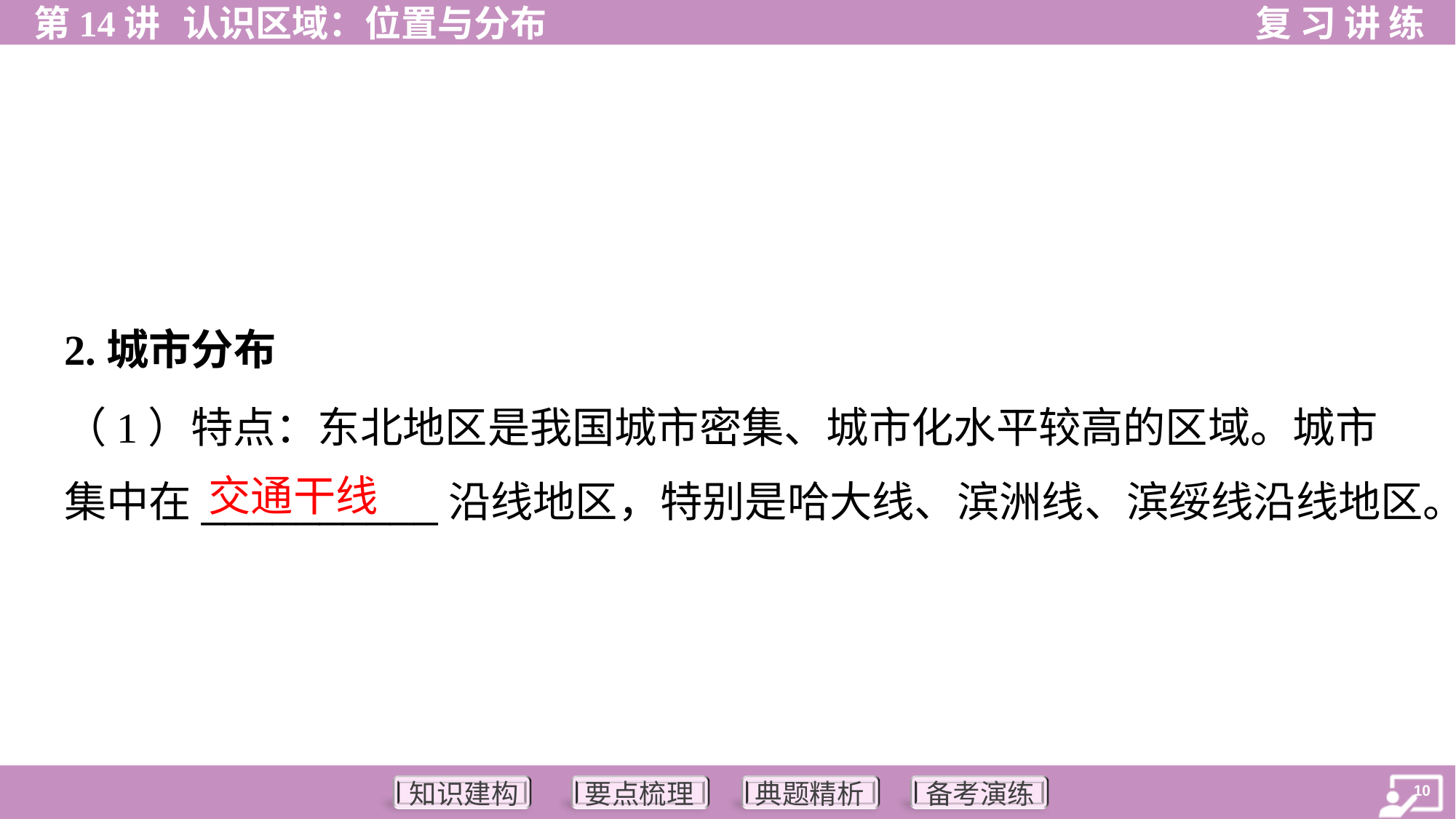

2.城市分布
（1）特点：东北地区是我国城市密集、城市化水平较高的区域。城市
集中在__________沿线地区，特别是哈大线、滨洲线、滨绥线沿线地区。
交通干线